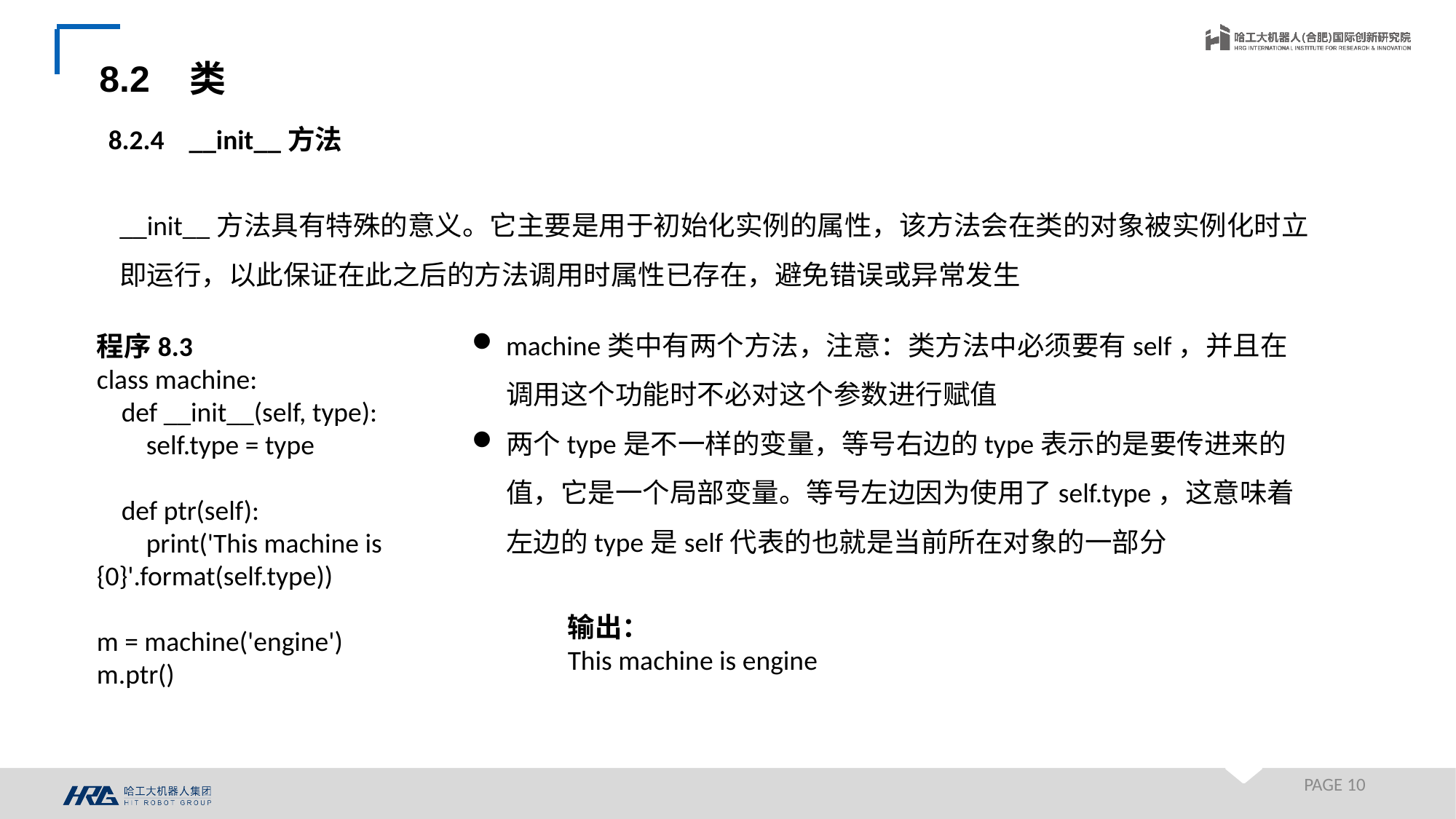

8.2   类
8.2.4    __init__方法
__init__方法具有特殊的意义。它主要是用于初始化实例的属性，该方法会在类的对象被实例化时立即运行，以此保证在此之后的方法调用时属性已存在，避免错误或异常发生
machine类中有两个方法，注意：类方法中必须要有self，并且在调用这个功能时不必对这个参数进行赋值
两个type是不一样的变量，等号右边的type表示的是要传进来的值，它是一个局部变量。等号左边因为使用了self.type，这意味着左边的type是self代表的也就是当前所在对象的一部分
程序8.3
class machine:
    def __init__(self, type):
        self.type = type

    def ptr(self):
        print('This machine is {0}'.format(self.type))

m = machine('engine')
m.ptr()
输出：
This machine is engine